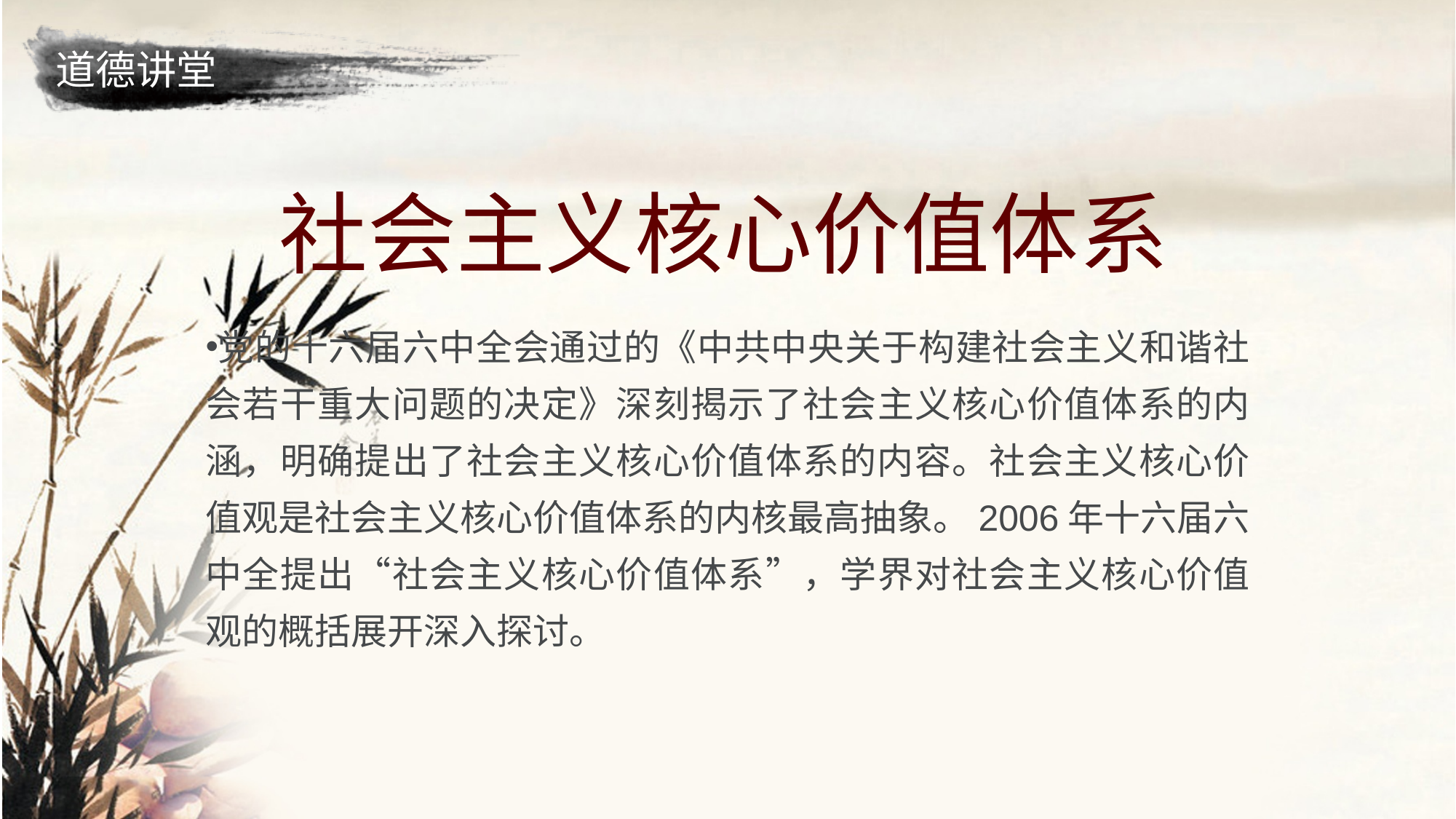

社会主义核心价值体系
党的十六届六中全会通过的《中共中央关于构建社会主义和谐社会若干重大问题的决定》深刻揭示了社会主义核心价值体系的内涵，明确提出了社会主义核心价值体系的内容。社会主义核心价值观是社会主义核心价值体系的内核最高抽象。2006年十六届六中全提出“社会主义核心价值体系”，学界对社会主义核心价值观的概括展开深入探讨。